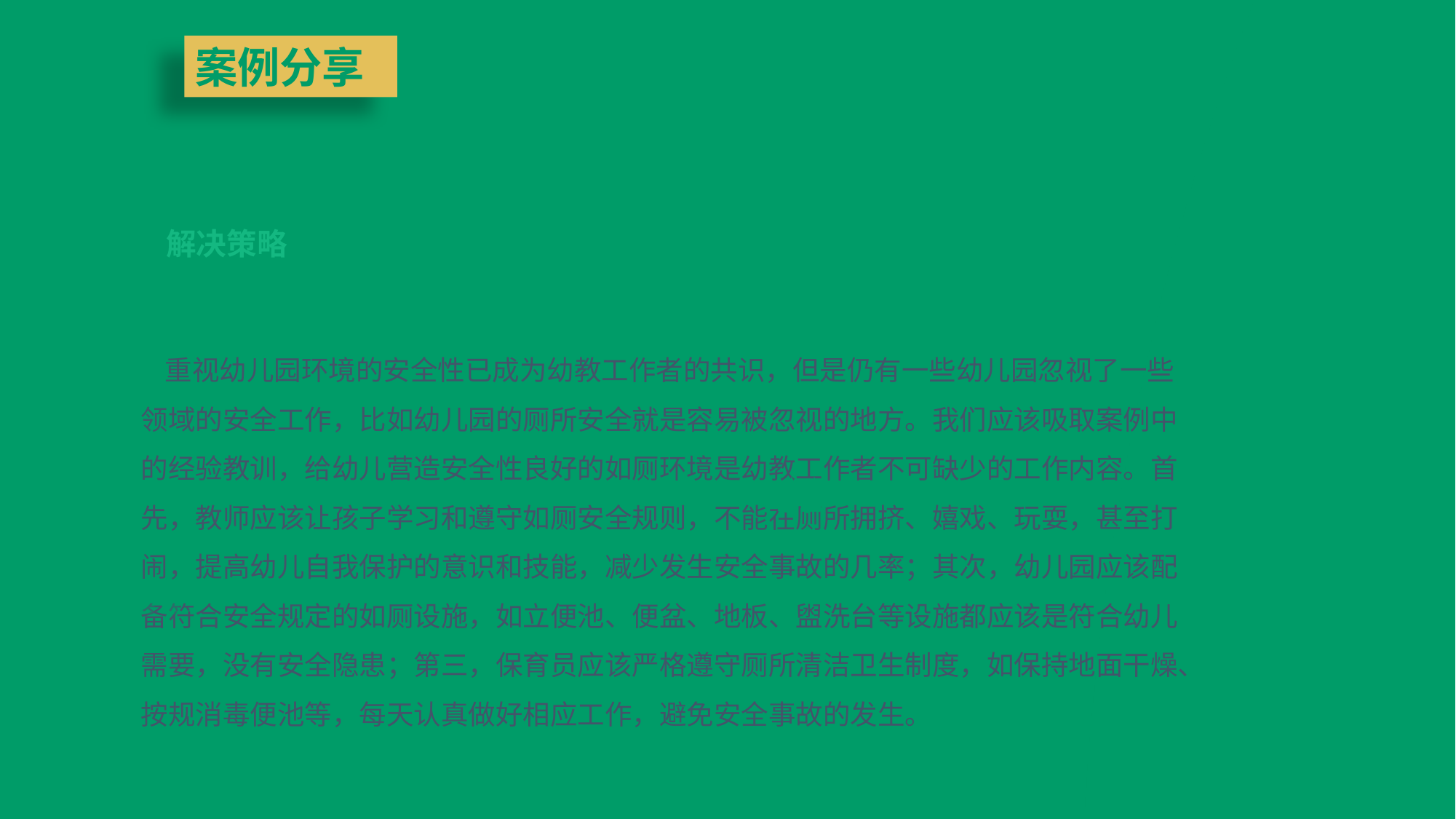

案例分享
解决策略

    重视幼儿园环境的安全性已成为幼教工作者的共识，但是仍有一些幼儿园忽视了一些领域的安全工作，比如幼儿园的厕所安全就是容易被忽视的地方。我们应该吸取案例中的经验教训，给幼儿营造安全性良好的如厕环境是幼教工作者不可缺少的工作内容。首先，教师应该让孩子学习和遵守如厕安全规则，不能在厕所拥挤、嬉戏、玩耍，甚至打闹，提高幼儿自我保护的意识和技能，减少发生安全事故的几率；其次，幼儿园应该配备符合安全规定的如厕设施，如立便池、便盆、地板、盥洗台等设施都应该是符合幼儿需要，没有安全隐患；第三，保育员应该严格遵守厕所清洁卫生制度，如保持地面干燥、按规消毒便池等，每天认真做好相应工作，避免安全事故的发生。

INDUCTION TRAINING